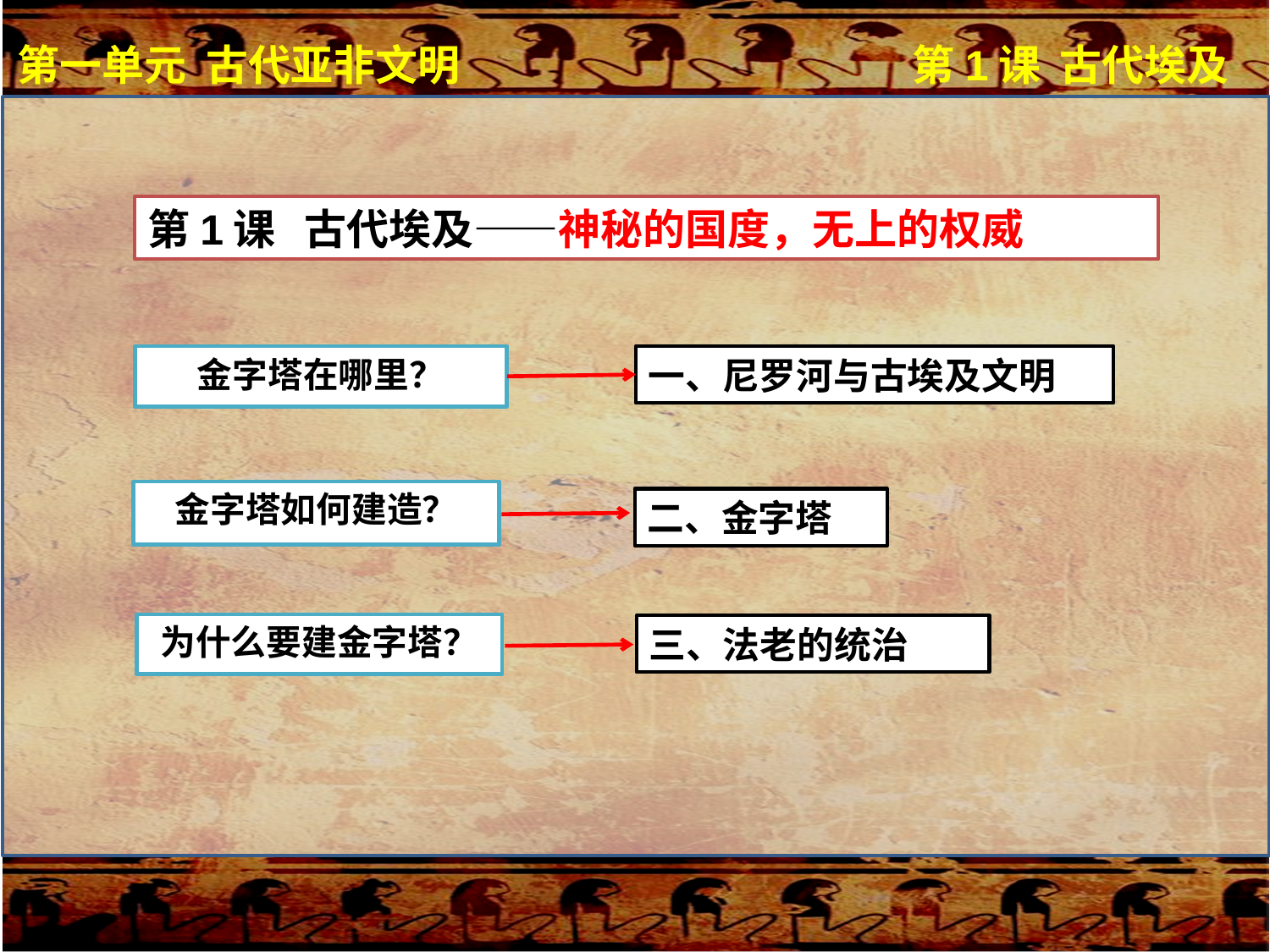

第一单元  古代亚非文明
第1课  古代埃及
第1课   古代埃及——神秘的国度，无上的权威
金字塔在哪里？
一、尼罗河与古埃及文明
金字塔如何建造？
二、金字塔
为什么要建金字塔？
三、法老的统治